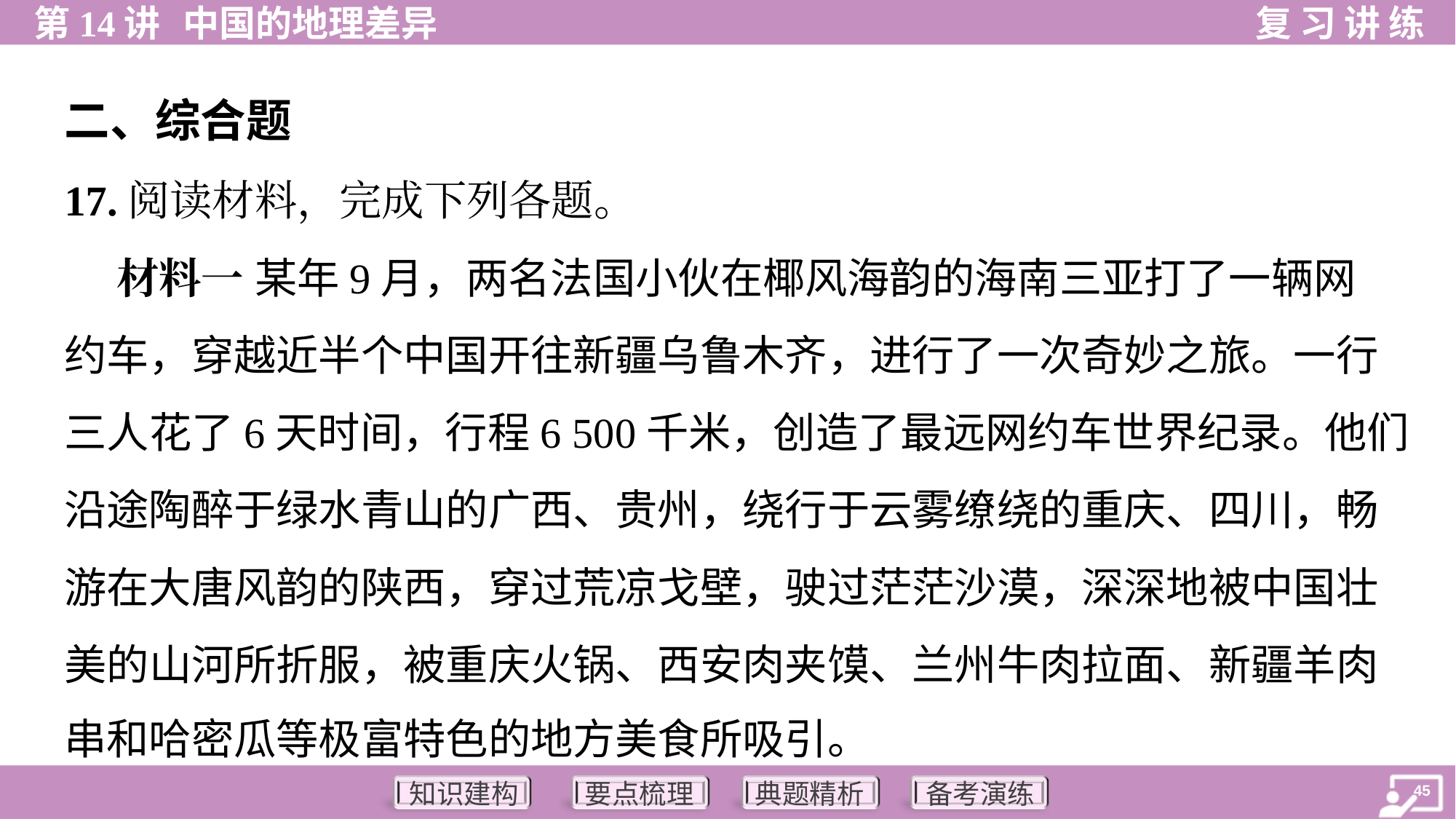

二、综合题
17.阅读材料，完成下列各题。
    材料一 某年9月，两名法国小伙在椰风海韵的海南三亚打了一辆网
约车，穿越近半个中国开往新疆乌鲁木齐，进行了一次奇妙之旅。一行
三人花了6天时间，行程6 500千米，创造了最远网约车世界纪录。他们
沿途陶醉于绿水青山的广西、贵州，绕行于云雾缭绕的重庆、四川，畅
游在大唐风韵的陕西，穿过荒凉戈壁，驶过茫茫沙漠，深深地被中国壮
美的山河所折服，被重庆火锅、西安肉夹馍、兰州牛肉拉面、新疆羊肉
串和哈密瓜等极富特色的地方美食所吸引。